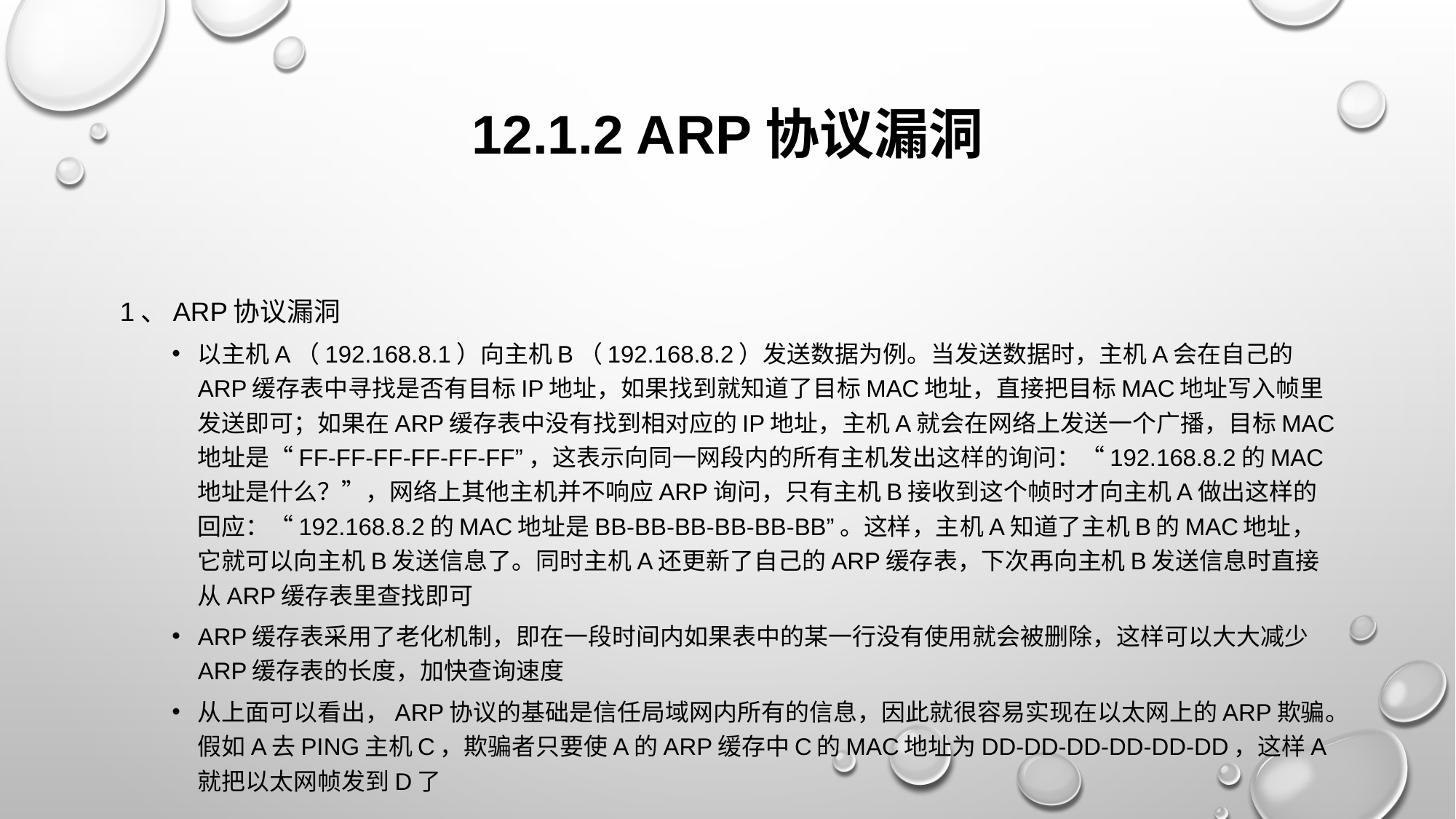

# 12.1.2 ARP协议漏洞
1、ARP协议漏洞
以主机A（192.168.8.1）向主机B（192.168.8.2）发送数据为例。当发送数据时，主机A会在自己的ARP缓存表中寻找是否有目标IP地址，如果找到就知道了目标MAC地址，直接把目标MAC地址写入帧里发送即可；如果在ARP缓存表中没有找到相对应的IP地址，主机A就会在网络上发送一个广播，目标MAC地址是“FF-FF-FF-FF-FF-FF”，这表示向同一网段内的所有主机发出这样的询问：“192.168.8.2的MAC地址是什么？”，网络上其他主机并不响应ARP询问，只有主机B接收到这个帧时才向主机A做出这样的回应：“192.168.8.2的MAC地址是BB-BB-BB-BB-BB-BB”。这样，主机A知道了主机B的MAC地址，它就可以向主机B发送信息了。同时主机A还更新了自己的ARP缓存表，下次再向主机B发送信息时直接从ARP缓存表里查找即可
ARP缓存表采用了老化机制，即在一段时间内如果表中的某一行没有使用就会被删除，这样可以大大减少ARP缓存表的长度，加快查询速度
从上面可以看出，ARP协议的基础是信任局域网内所有的信息，因此就很容易实现在以太网上的ARP欺骗。假如A去Ping主机C，欺骗者只要使A的ARP缓存中C的MAC地址为DD-DD-DD-DD-DD-DD，这样A就把以太网帧发到D了